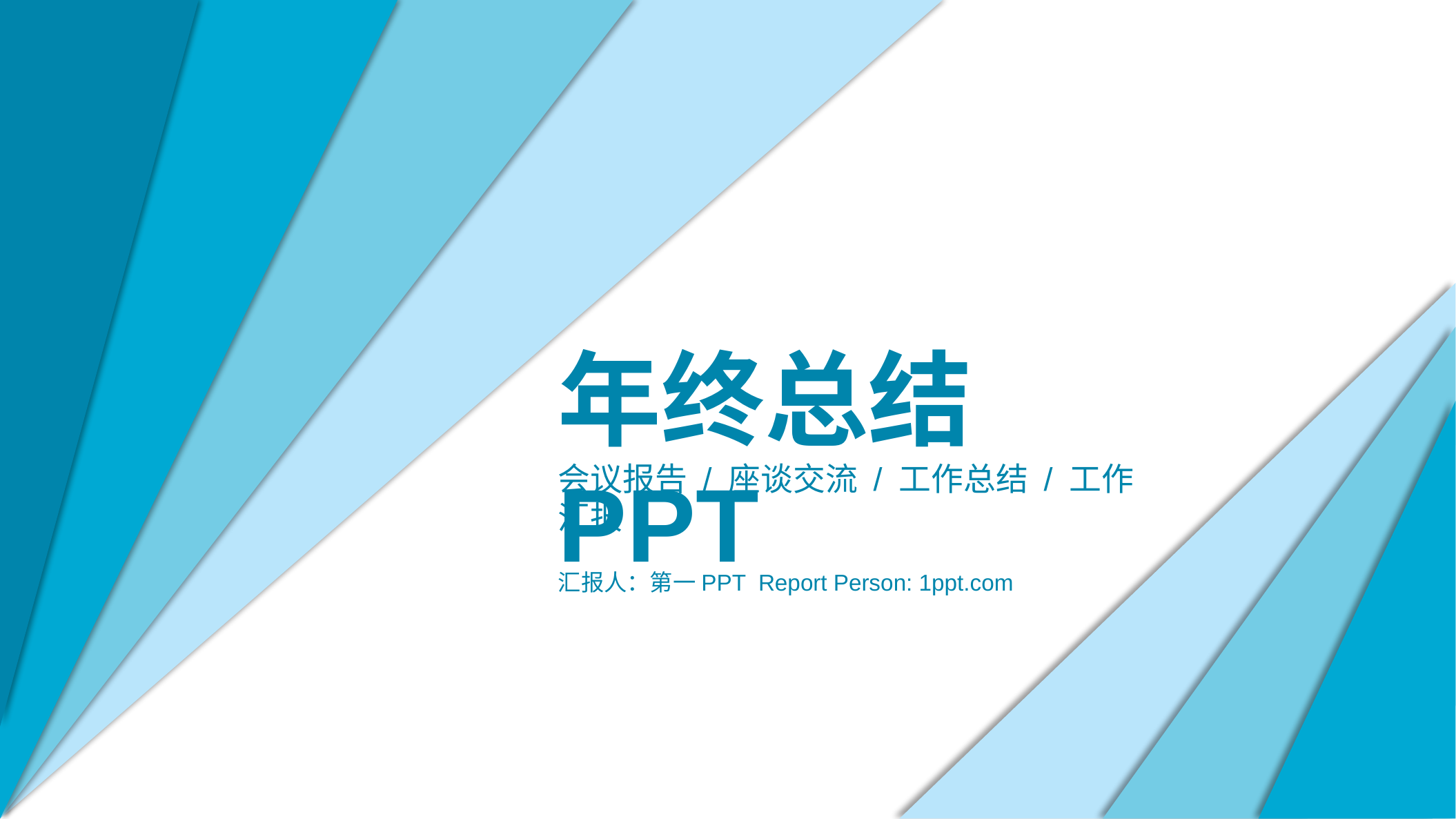

年终总结PPT

会议报告 / 座谈交流 / 工作总结 / 工作汇报
汇报人：第一PPT  Report Person: 1ppt.com